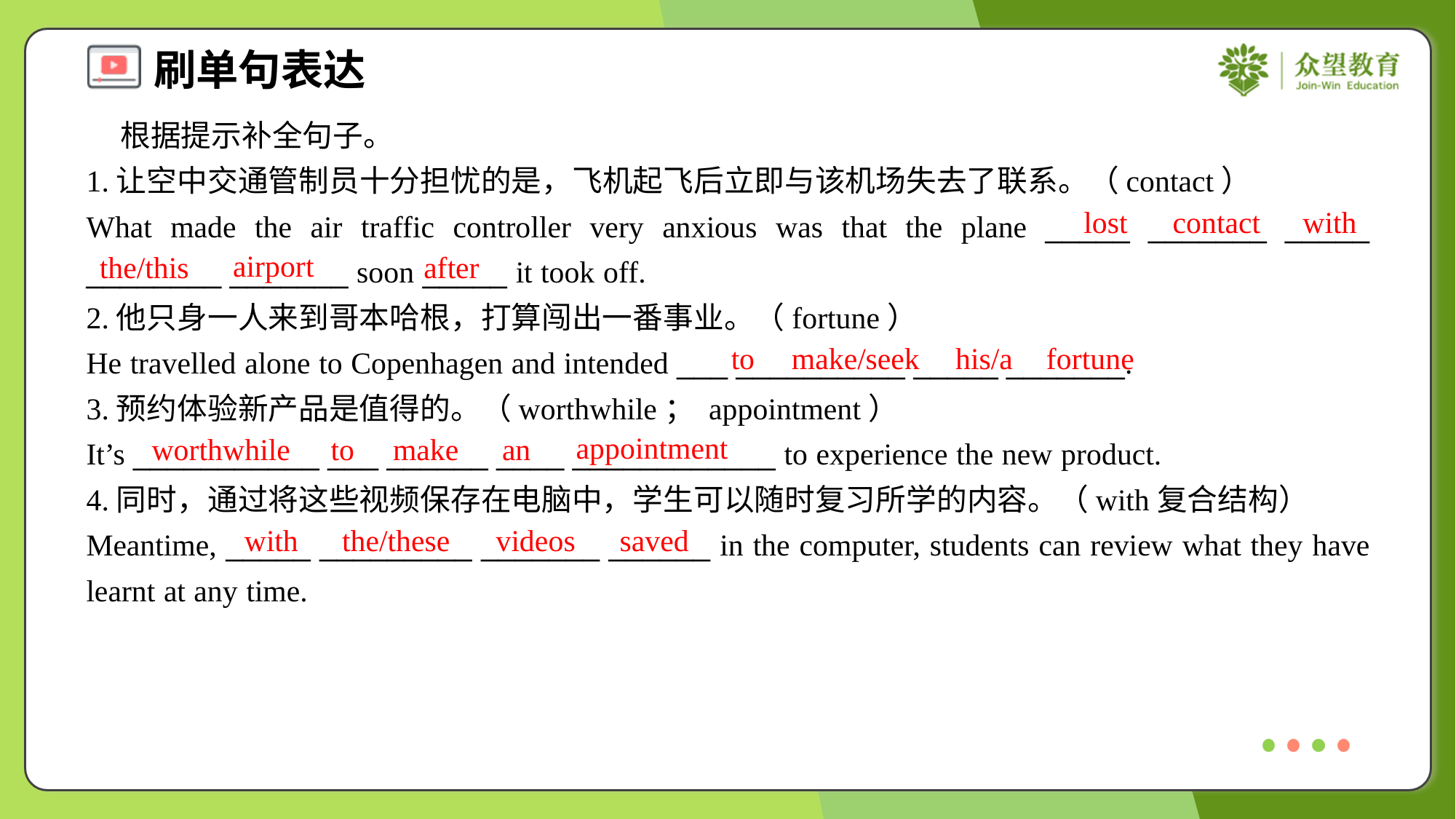

根据提示补全句子。
1.让空中交通管制员十分担忧的是，飞机起飞后立即与该机场失去了联系。（contact）
What made the air traffic controller very anxious was that the plane _____ _______ _____ ________ _______ soon _____ it took off.
lost
contact
with
airport
the/this
after
2.他只身一人来到哥本哈根，打算闯出一番事业。（fortune）
He travelled alone to Copenhagen and intended ___ __________ _____ _______.
3.预约体验新产品是值得的。（worthwhile； appointment）
It’s ___________ ___ ______ ____ ____________ to experience the new product.
to
make/seek
his/a
fortune
appointment
worthwhile
to
make
an
4.同时，通过将这些视频保存在电脑中，学生可以随时复习所学的内容。（with复合结构）
Meantime, _____ _________ _______ ______ in the computer, students can review what they have learnt at any time.
with
the/these
videos
saved